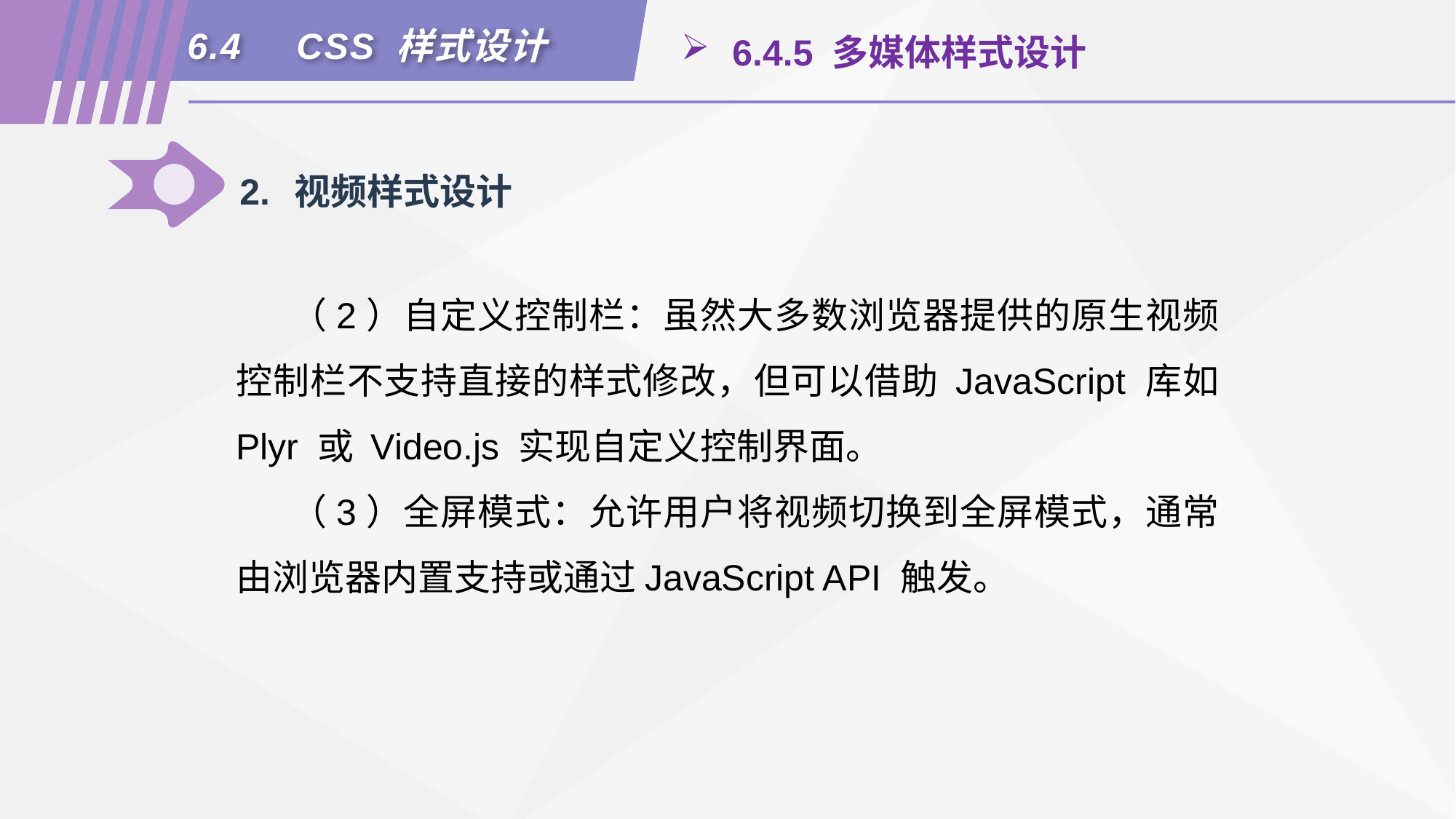

6.4	CSS 样式设计
 6.4.5 多媒体样式设计

2.	视频样式设计
（2）自定义控制栏：虽然大多数浏览器提供的原生视频控制栏不支持直接的样式修改，但可以借助 JavaScript 库如 Plyr 或 Video.js 实现自定义控制界面。
（3）全屏模式：允许用户将视频切换到全屏模式，通常由浏览器内置支持或通过JavaScript API 触发。